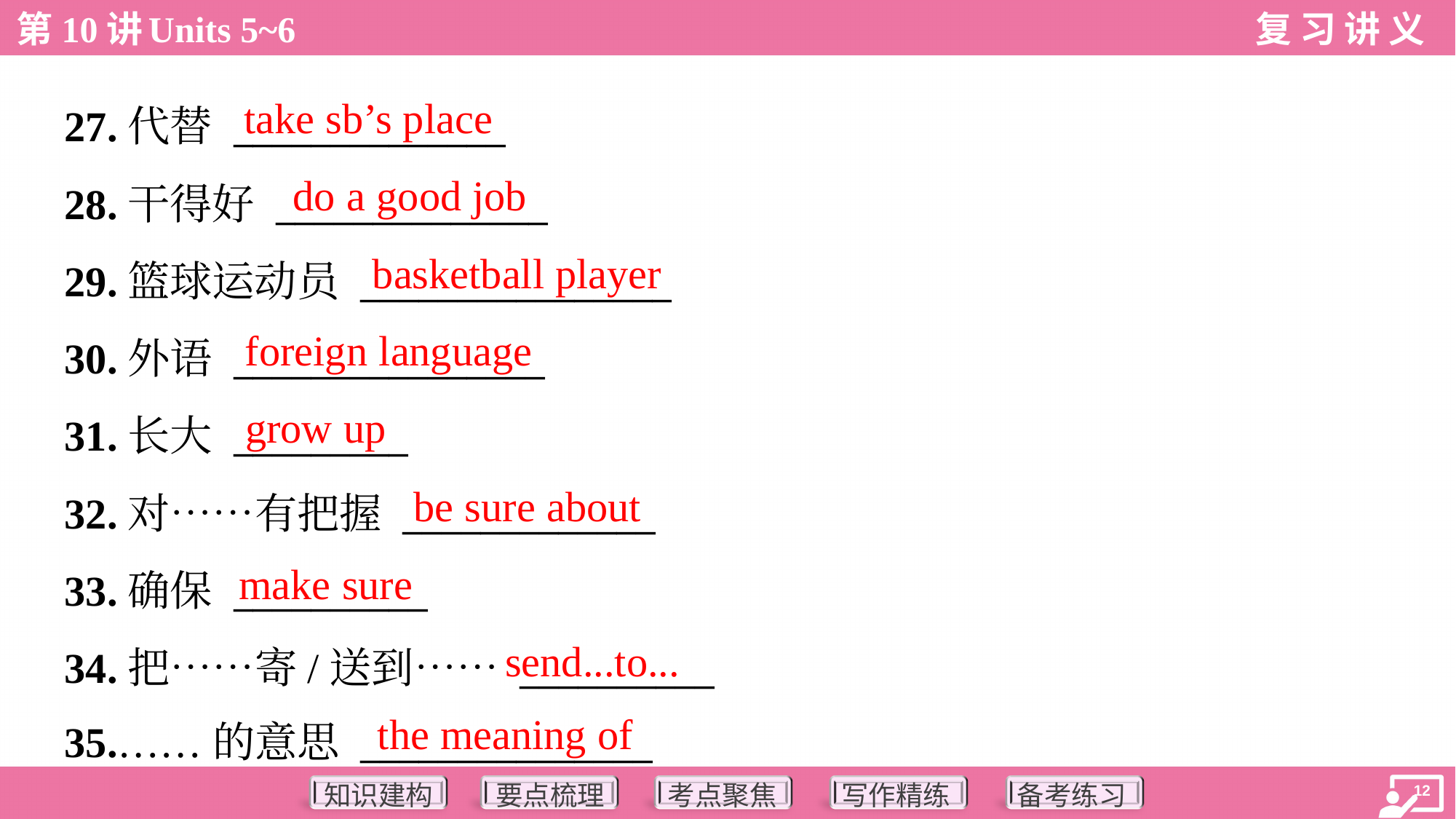

take sb’s place
27.代替 ______________
28.干得好 ______________
29.篮球运动员 ________________
30.外语 ________________
31.长大 _________
32.对……有把握 _____________
33.确保 __________
34.把……寄/送到…… __________
35.……的意思 _______________
do a good job
basketball player
foreign language
grow up
be sure about
make sure
send...to...
the meaning of